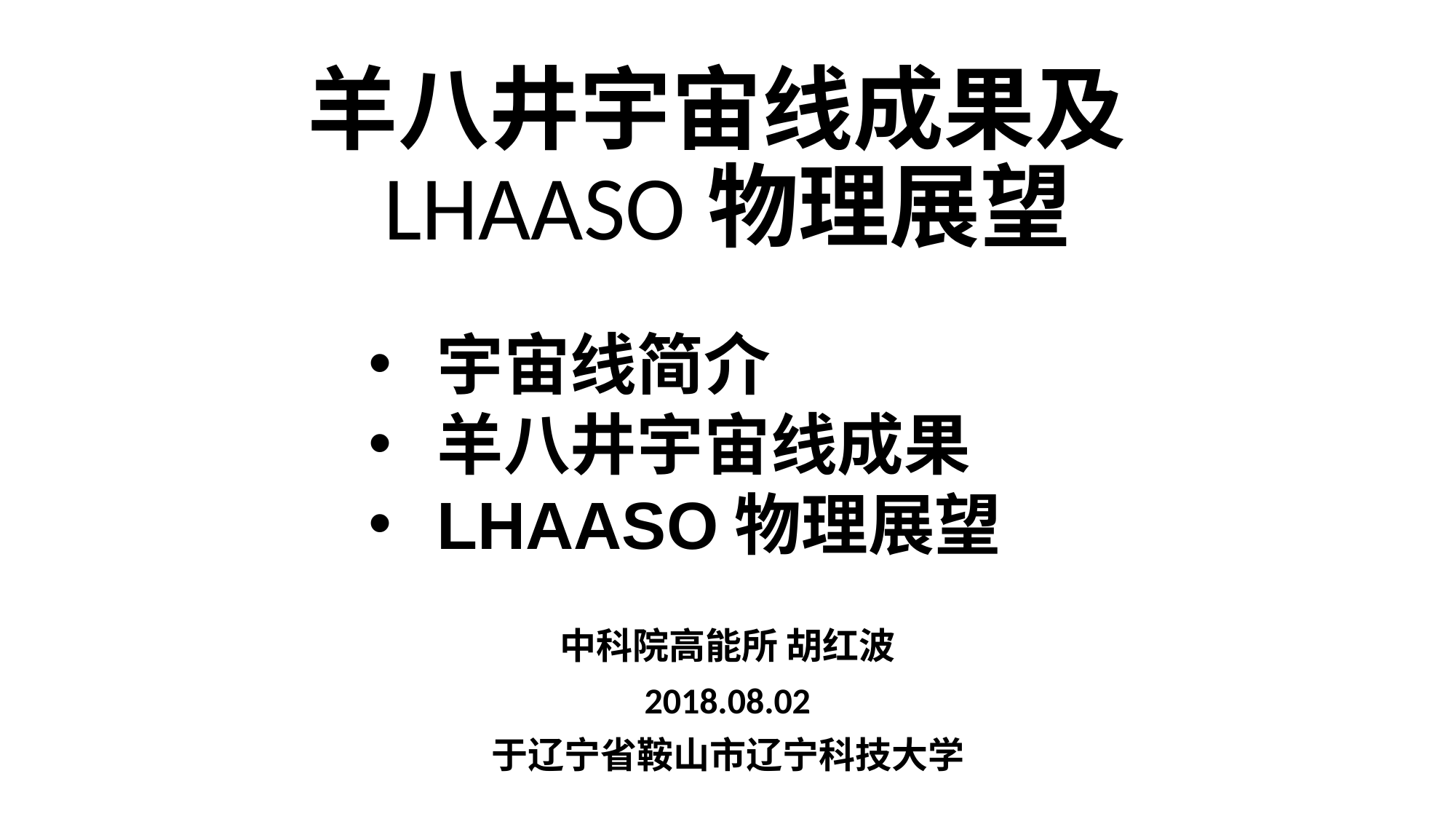

# 羊八井宇宙线成果及LHAASO物理展望
宇宙线简介
羊八井宇宙线成果
LHAASO物理展望
中科院高能所 胡红波
2018.08.02
于辽宁省鞍山市辽宁科技大学